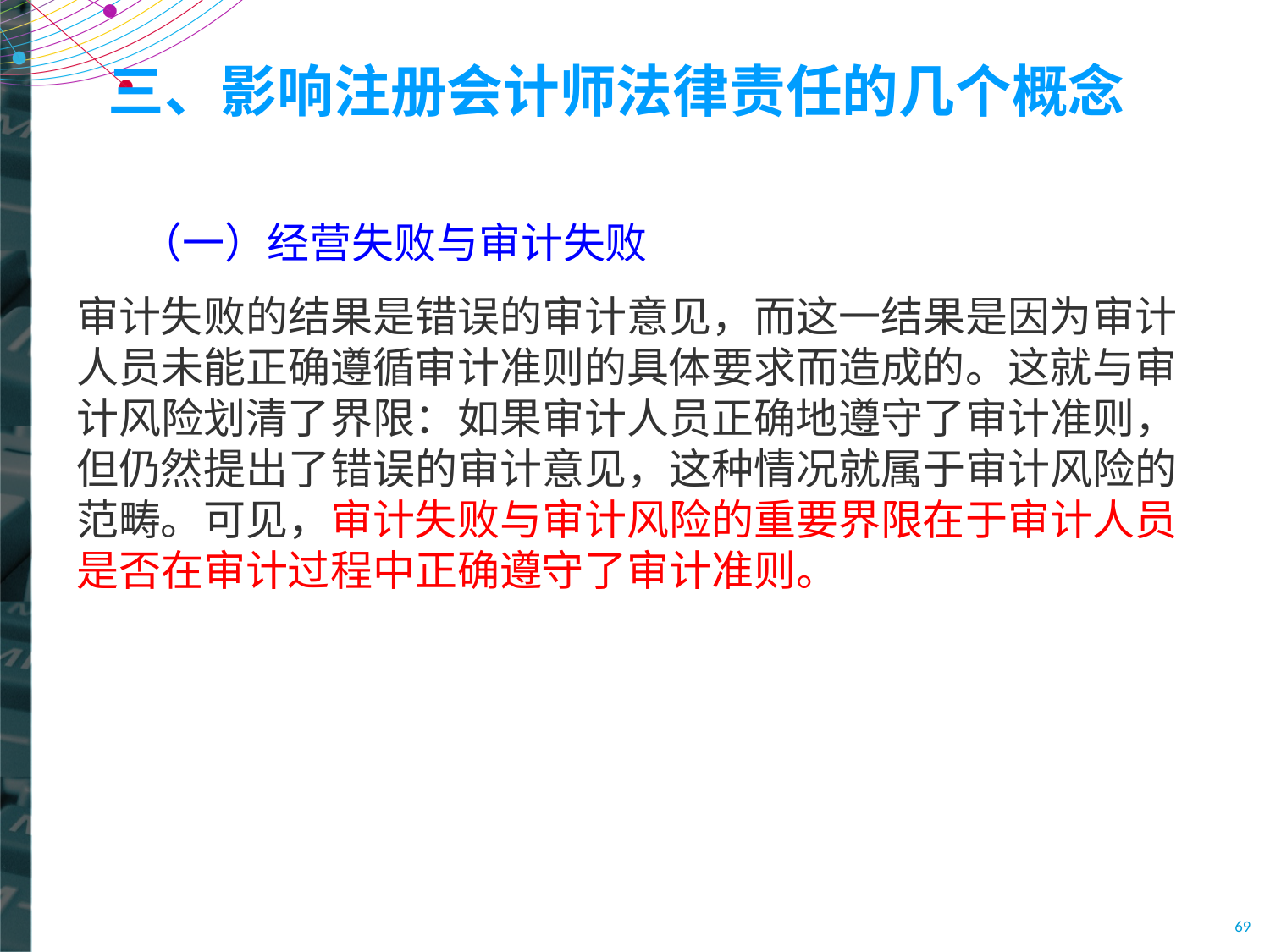

# 三、影响注册会计师法律责任的几个概念
（一）经营失败与审计失败
审计失败的结果是错误的审计意见，而这一结果是因为审计人员未能正确遵循审计准则的具体要求而造成的。这就与审计风险划清了界限：如果审计人员正确地遵守了审计准则，但仍然提出了错误的审计意见，这种情况就属于审计风险的范畴。可见，审计失败与审计风险的重要界限在于审计人员是否在审计过程中正确遵守了审计准则。